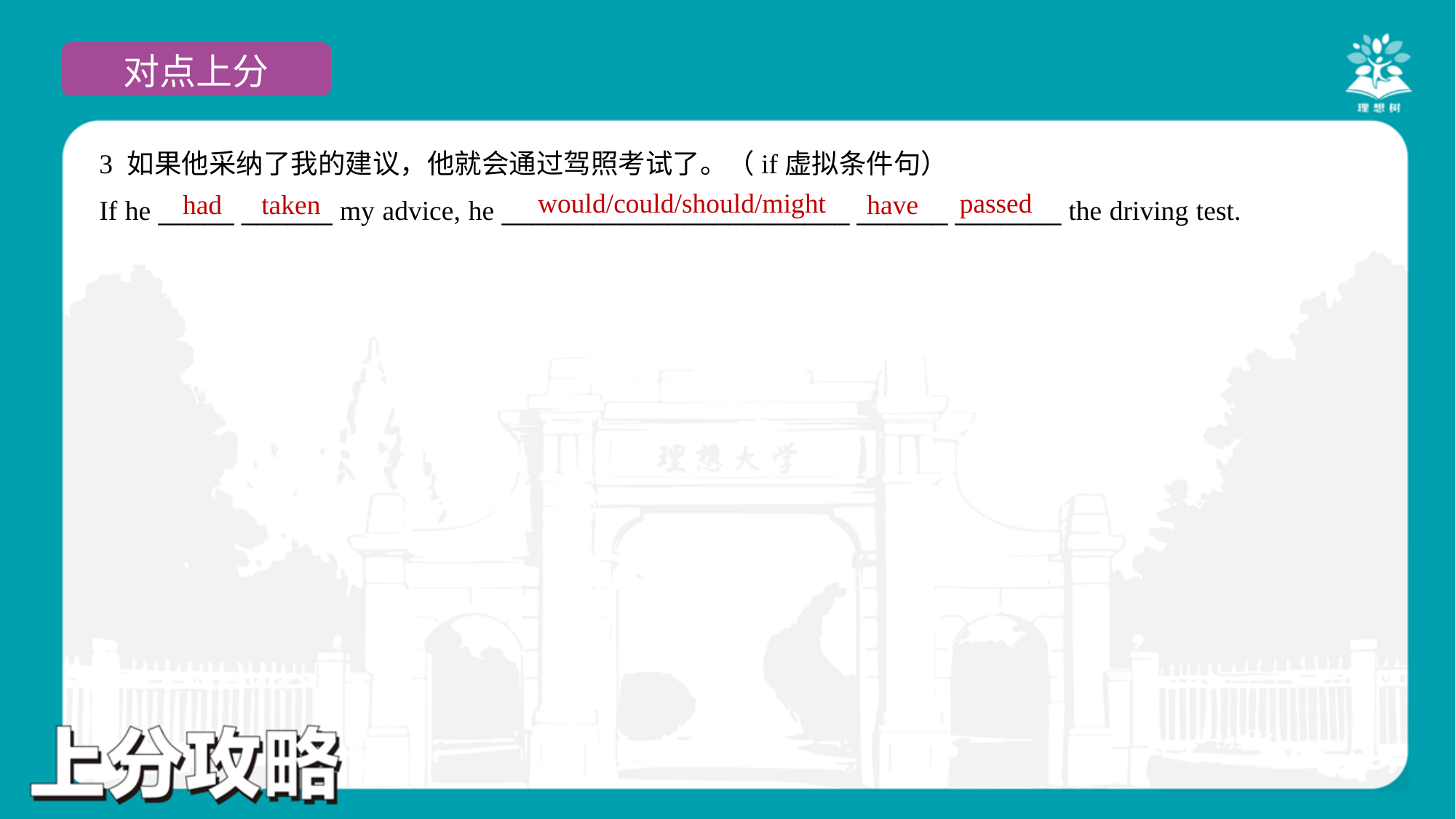

3 如果他采纳了我的建议，他就会通过驾照考试了。（if虚拟条件句）
If he _____ ______ my advice, he _______________________ ______ _______ the driving test.
would/could/should/might
passed
had
taken
have